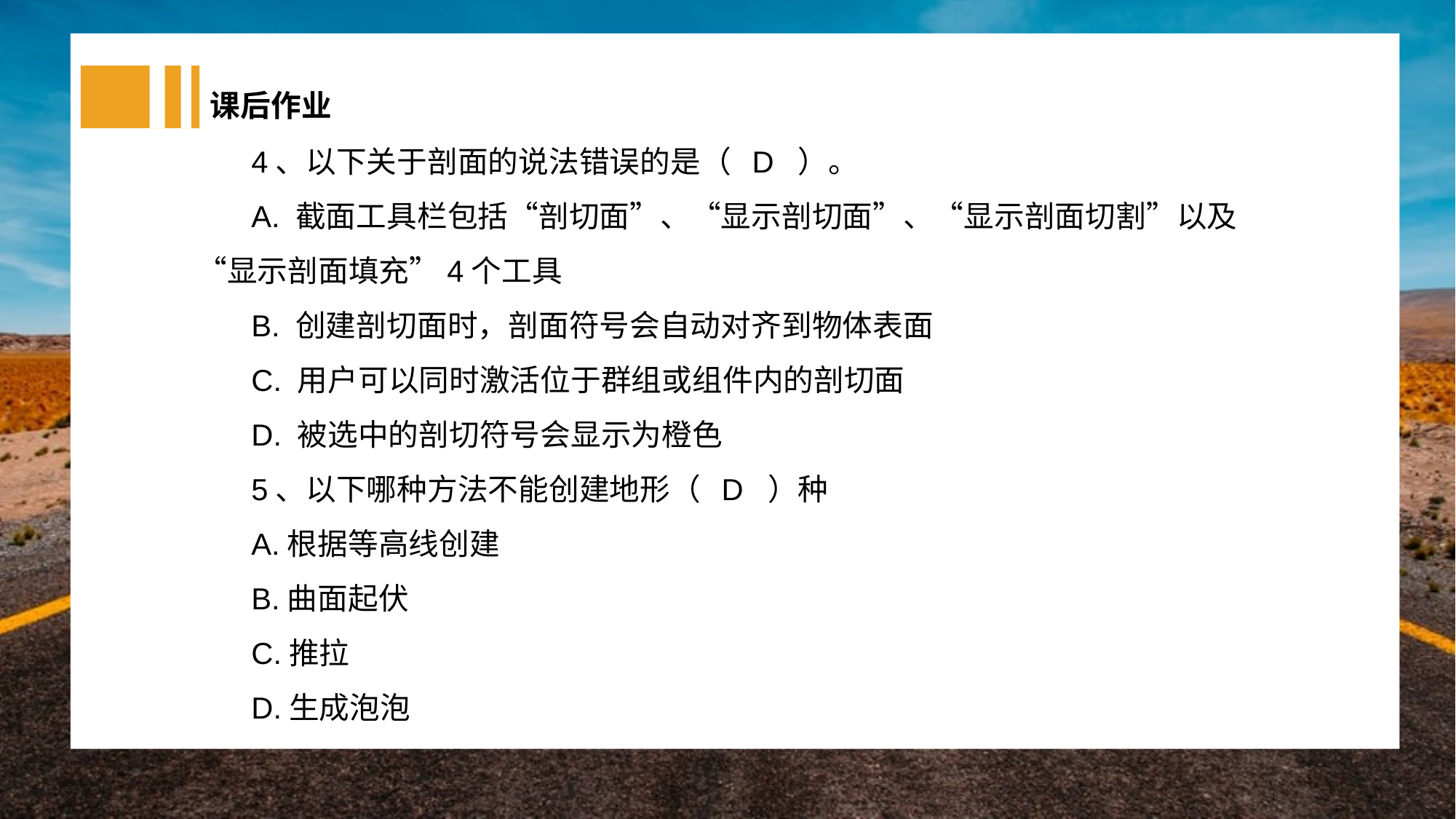

课后作业

4、以下关于剖面的说法错误的是（  D  ）。
A. 截面工具栏包括“剖切面”、“显示剖切面”、“显示剖面切割”以及“显示剖面填充”4个工具
B. 创建剖切面时，剖面符号会自动对齐到物体表面
C. 用户可以同时激活位于群组或组件内的剖切面
D. 被选中的剖切符号会显示为橙色
5、以下哪种方法不能创建地形（  D  ）种
A.根据等高线创建
B.曲面起伏
C.推拉
D.生成泡泡